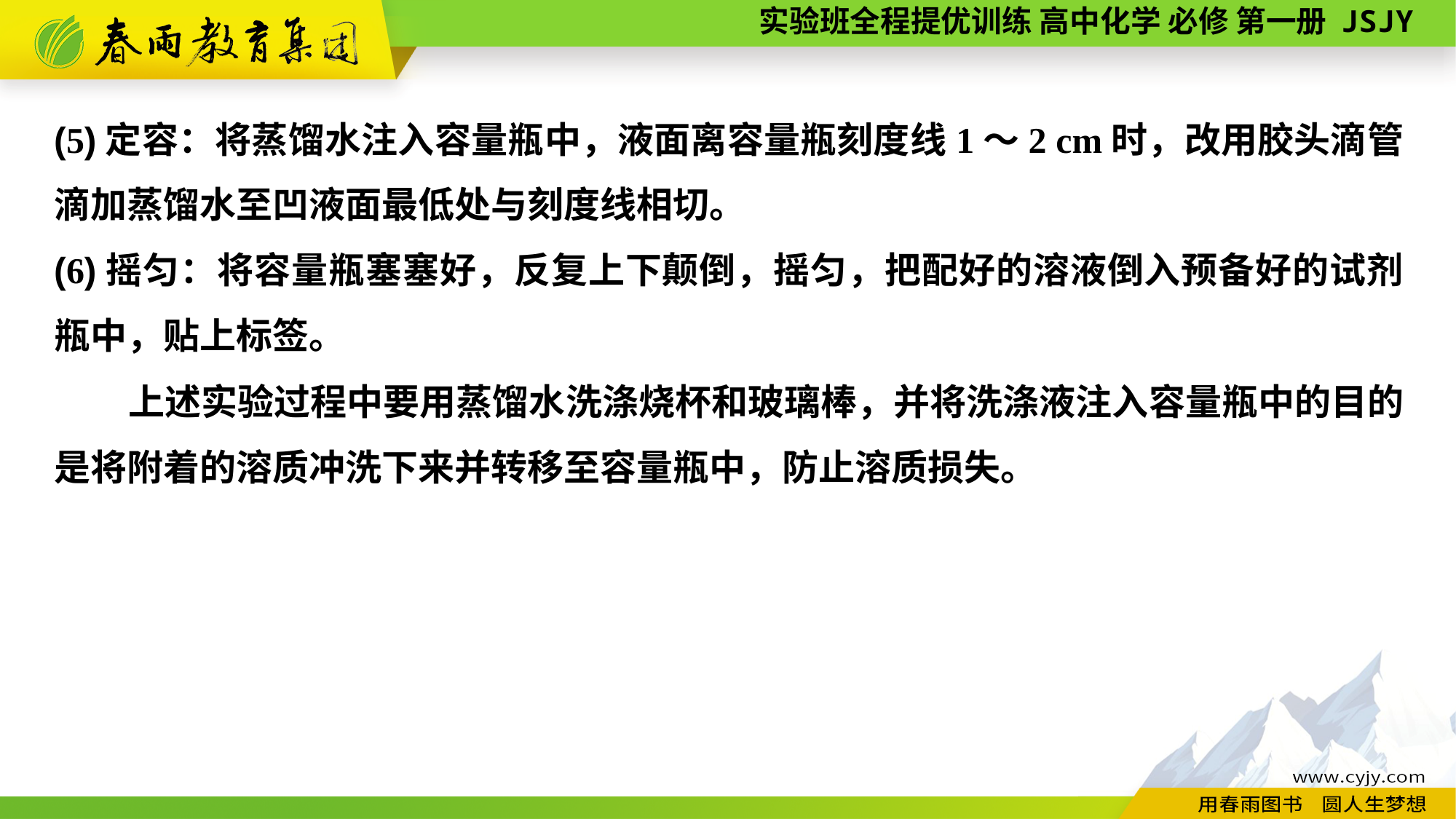

(5)定容：将蒸馏水注入容量瓶中，液面离容量瓶刻度线1～2 cm时，改用胶头滴管滴加蒸馏水至凹液面最低处与刻度线相切。
(6)摇匀：将容量瓶塞塞好，反复上下颠倒，摇匀，把配好的溶液倒入预备好的试剂瓶中，贴上标签。
上述实验过程中要用蒸馏水洗涤烧杯和玻璃棒，并将洗涤液注入容量瓶中的目的是将附着的溶质冲洗下来并转移至容量瓶中，防止溶质损失。